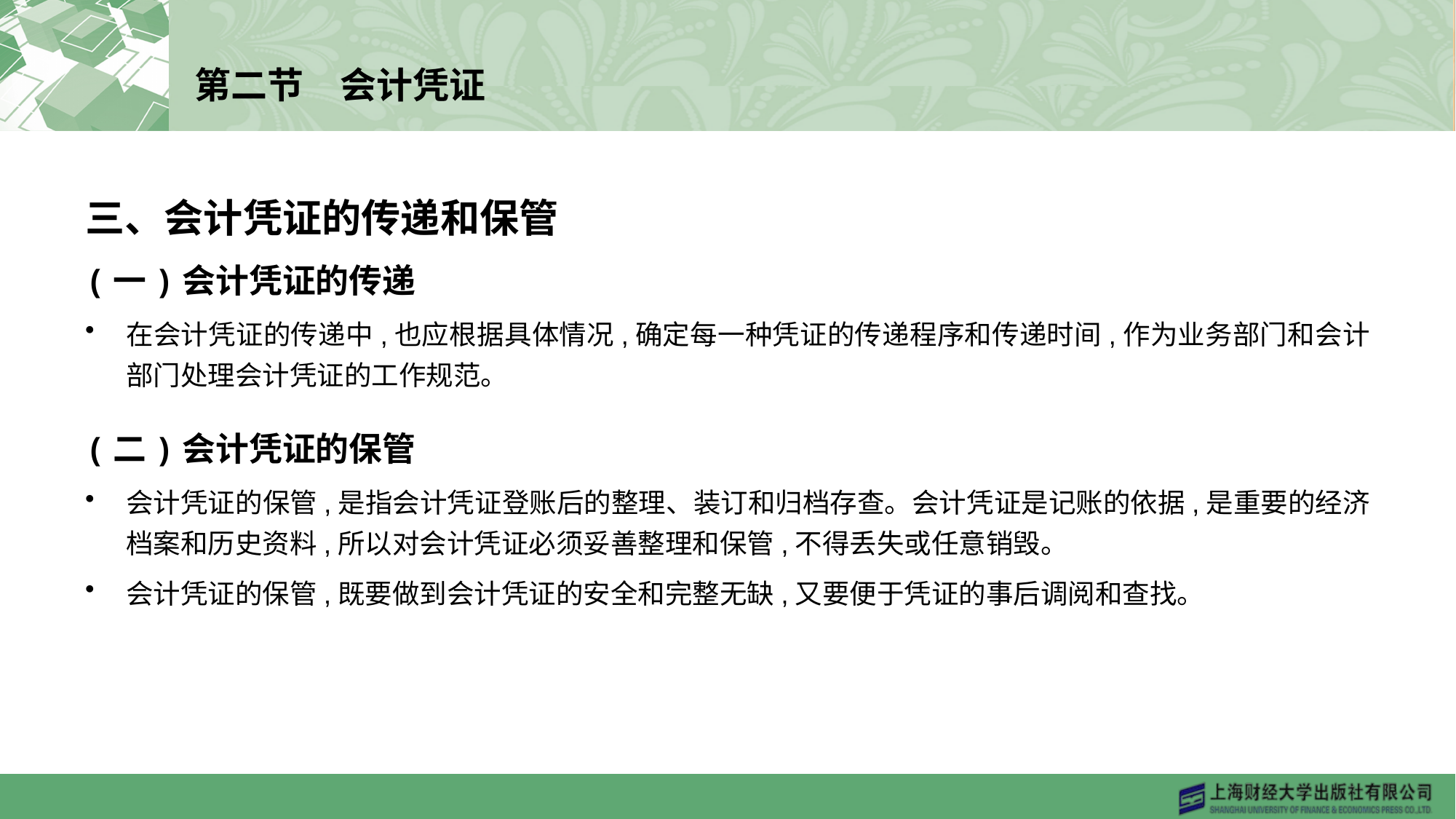

# 第二节　会计凭证
三、会计凭证的传递和保管
(一)会计凭证的传递
在会计凭证的传递中,也应根据具体情况,确定每一种凭证的传递程序和传递时间,作为业务部门和会计部门处理会计凭证的工作规范。
(二)会计凭证的保管
会计凭证的保管,是指会计凭证登账后的整理、装订和归档存查。会计凭证是记账的依据,是重要的经济档案和历史资料,所以对会计凭证必须妥善整理和保管,不得丢失或任意销毁。
会计凭证的保管,既要做到会计凭证的安全和完整无缺,又要便于凭证的事后调阅和查找。